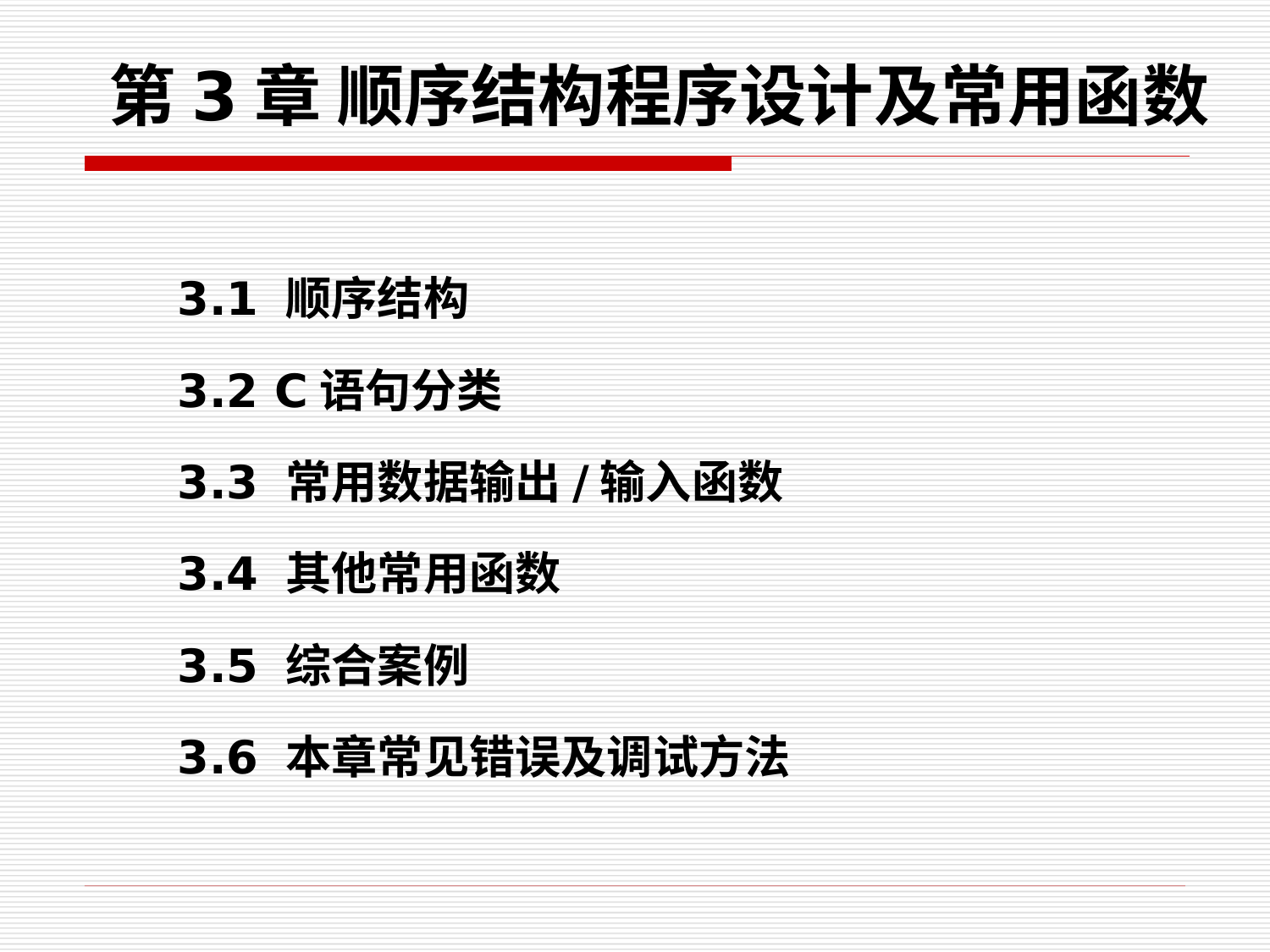

# 第3章 顺序结构程序设计及常用函数
3.1 顺序结构
3.2 C语句分类
3.3 常用数据输出/输入函数
3.4 其他常用函数
3.5 综合案例
3.6 本章常见错误及调试方法